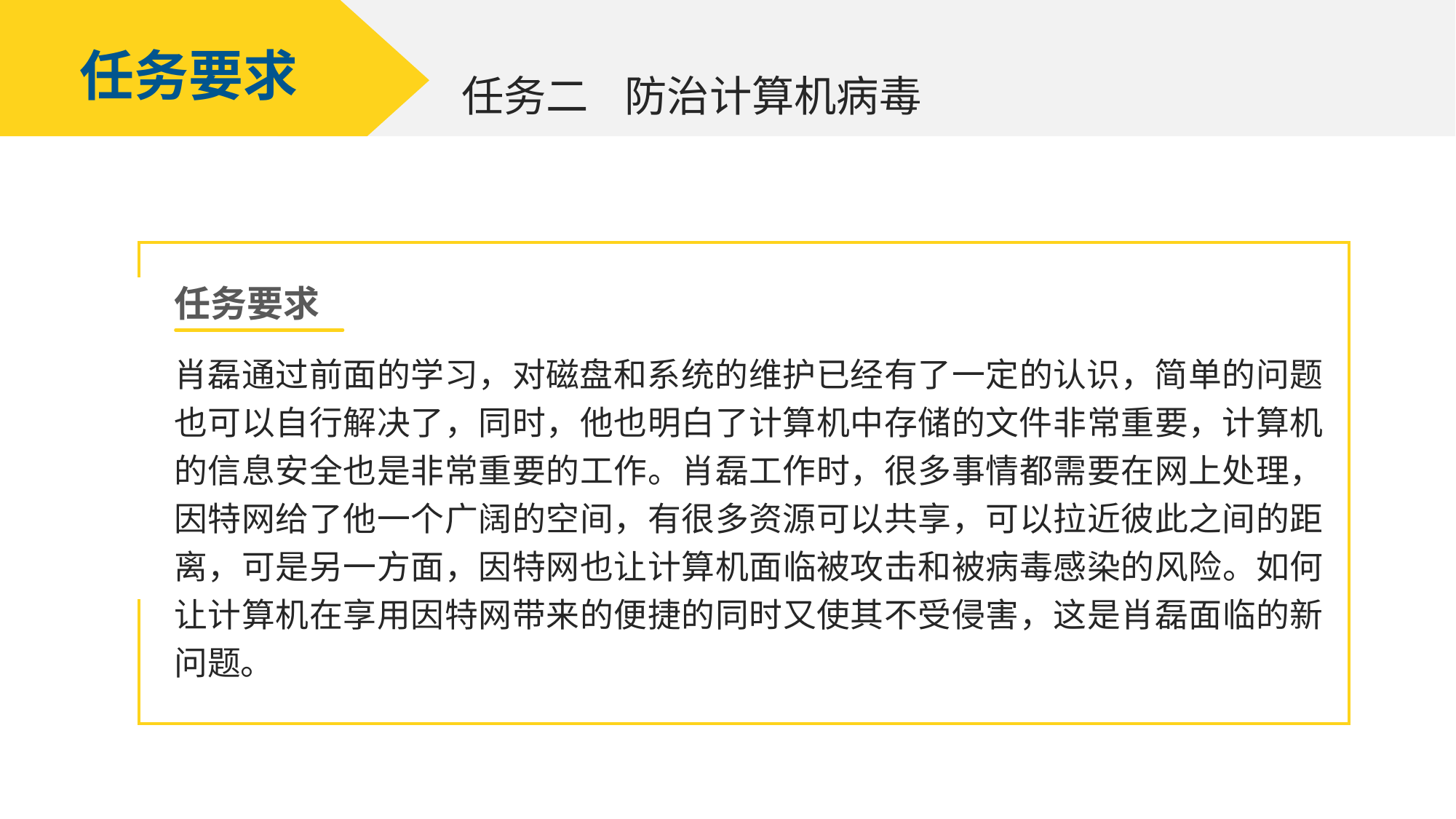

任务要求
防治计算机病毒
任务二

任务要求

肖磊通过前面的学习，对磁盘和系统的维护已经有了一定的认识，简单的问题也可以自行解决了，同时，他也明白了计算机中存储的文件非常重要，计算机的信息安全也是非常重要的工作。肖磊工作时，很多事情都需要在网上处理，因特网给了他一个广阔的空间，有很多资源可以共享，可以拉近彼此之间的距离，可是另一方面，因特网也让计算机面临被攻击和被病毒感染的风险。如何让计算机在享用因特网带来的便捷的同时又使其不受侵害，这是肖磊面临的新问题。